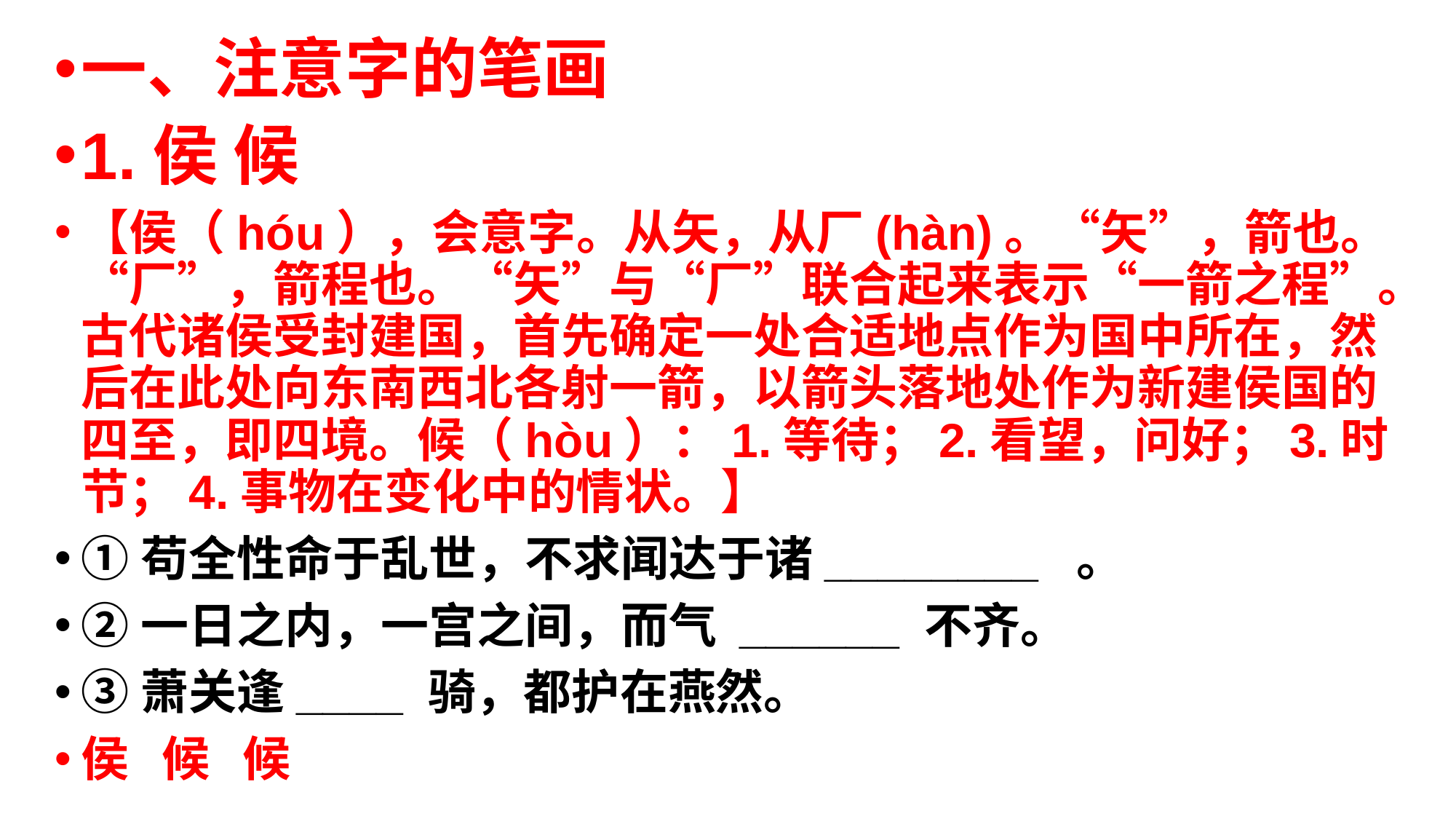

一、注意字的笔画
1.侯 候
【侯（hóu），会意字。从矢，从厂(hàn)。“矢”，箭也。“厂”，箭程也。“矢”与“厂”联合起来表示“一箭之程”。古代诸侯受封建国，首先确定一处合适地点作为国中所在，然后在此处向东南西北各射一箭，以箭头落地处作为新建侯国的四至，即四境。候（hòu）：1.等待；2.看望，问好；3.时节；4.事物在变化中的情状。】
①苟全性命于乱世，不求闻达于诸________  。
②一日之内，一宫之间，而气 ______ 不齐。
③萧关逢____ 骑，都护在燕然。
侯   候   候